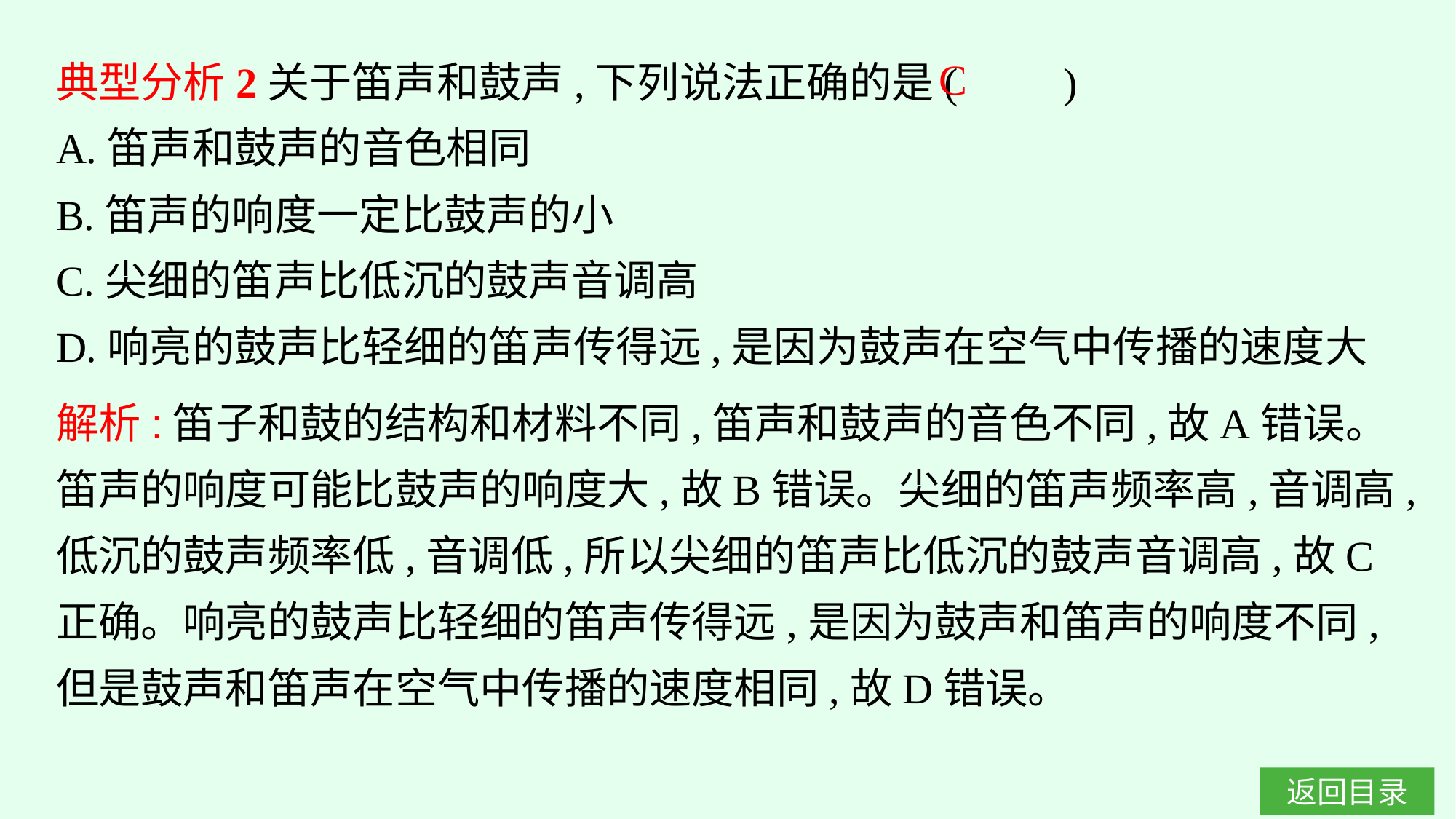

典型分析2关于笛声和鼓声,下列说法正确的是(　　)
A.笛声和鼓声的音色相同
B.笛声的响度一定比鼓声的小
C.尖细的笛声比低沉的鼓声音调高
D.响亮的鼓声比轻细的笛声传得远,是因为鼓声在空气中传播的速度大
C
解析:笛子和鼓的结构和材料不同,笛声和鼓声的音色不同,故A错误。笛声的响度可能比鼓声的响度大,故B错误。尖细的笛声频率高,音调高,低沉的鼓声频率低,音调低,所以尖细的笛声比低沉的鼓声音调高,故C正确。响亮的鼓声比轻细的笛声传得远,是因为鼓声和笛声的响度不同,但是鼓声和笛声在空气中传播的速度相同,故D错误。